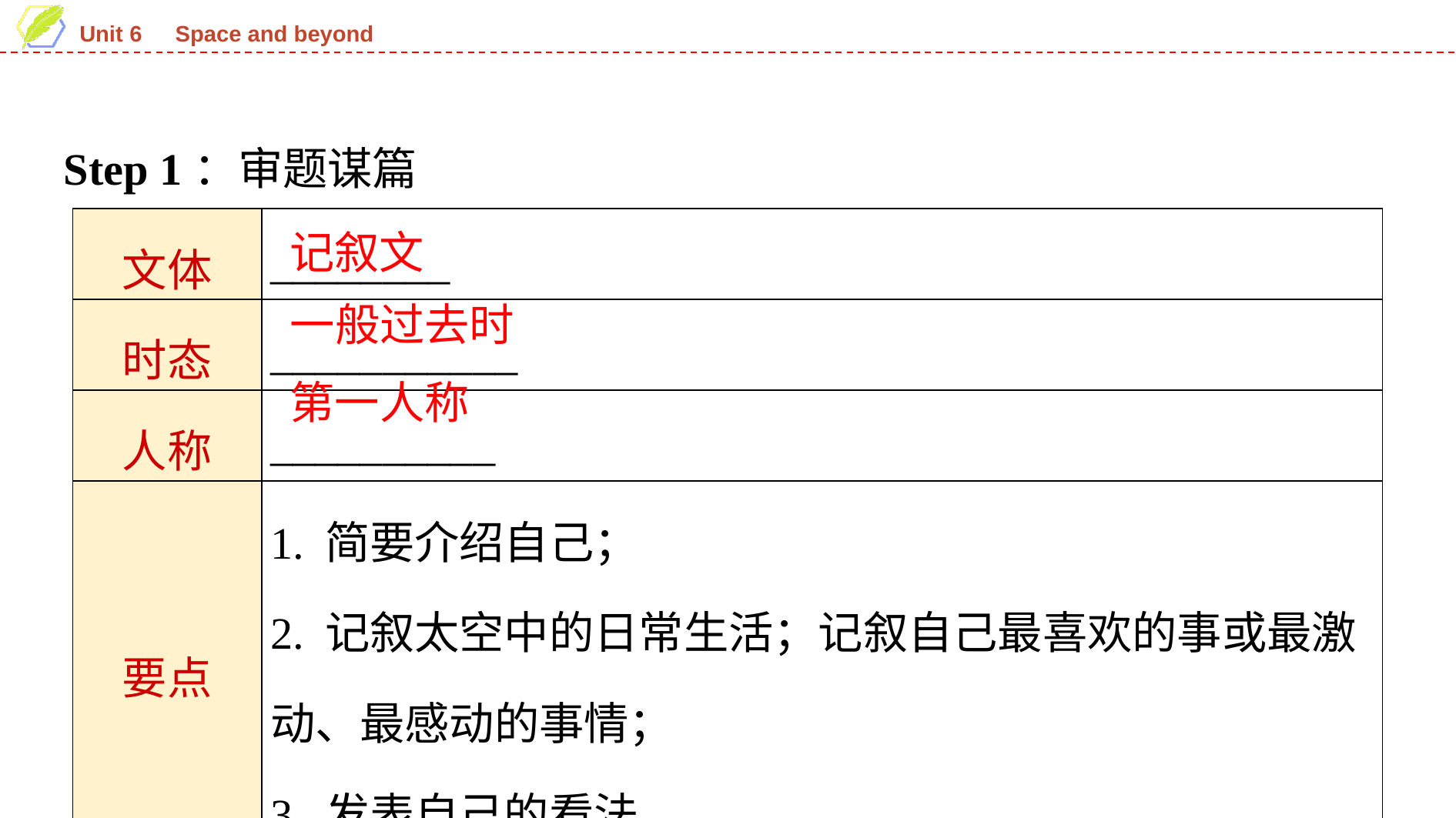

Step 1：审题谋篇
| 文体 | \_\_\_\_\_\_\_\_ |
| --- | --- |
| 时态 | \_\_\_\_\_\_\_\_\_\_\_ |
| 人称 | \_\_\_\_\_\_\_\_\_\_ |
| 要点 | 1. 简要介绍自己； 2. 记叙太空中的日常生活；记叙自己最喜欢的事或最激动、最感动的事情； 3. 发表自己的看法。 |
记叙文
一般过去时
第一人称